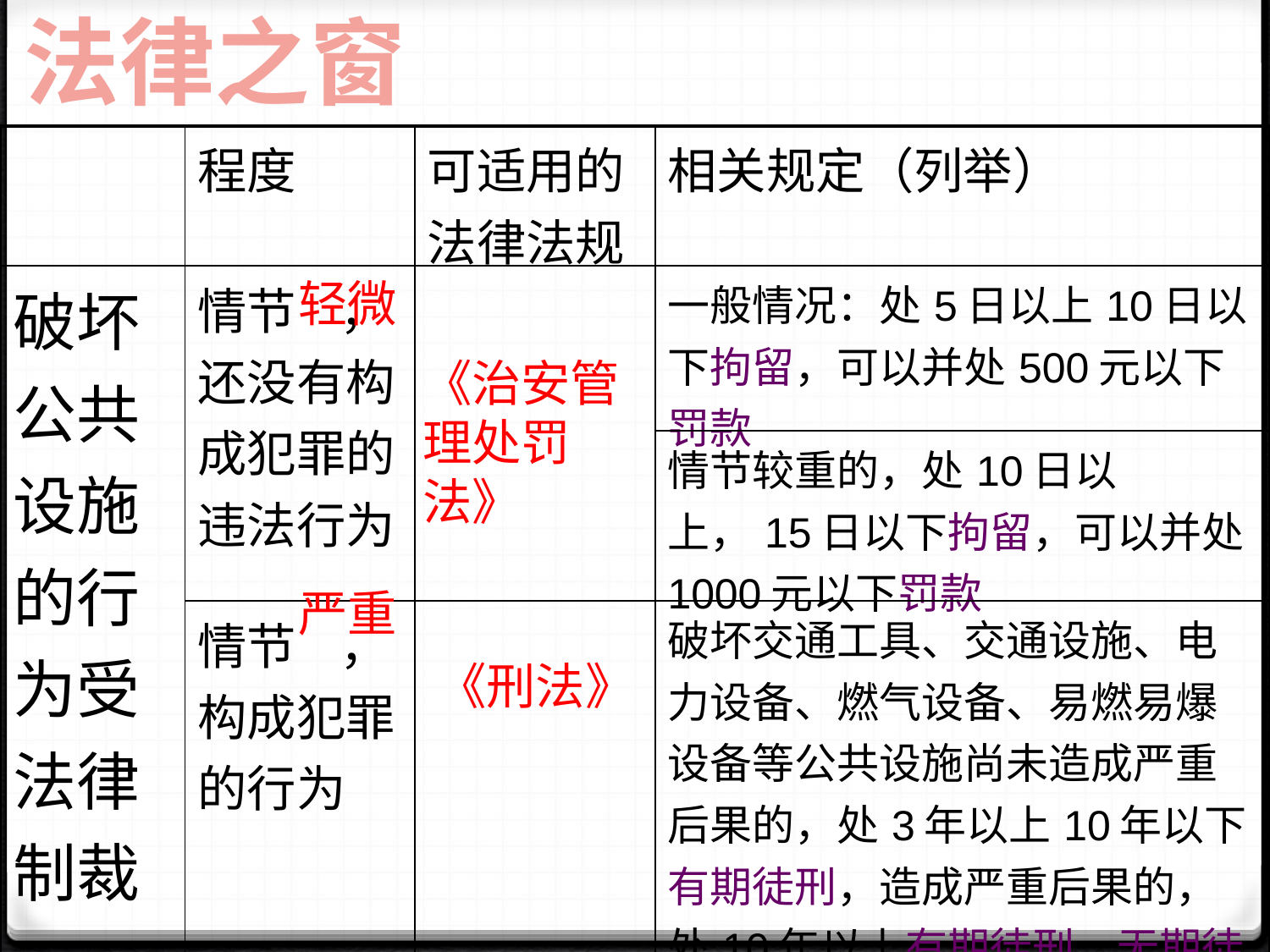

法律之窗
|  | 程度 | 可适用的法律法规 | 相关规定（列举） |
| --- | --- | --- | --- |
| 破坏公共设施的行为受法律制裁 | 情节 ，还没有构成犯罪的违法行为 |  | 一般情况：处5日以上10日以下拘留，可以并处500元以下罚款 |
|  |  |  | 情节较重的，处10日以上，15日以下拘留，可以并处1000元以下罚款 |
|  | 情节 ，构成犯罪的行为 |  | 破坏交通工具、交通设施、电力设备、燃气设备、易燃易爆设备等公共设施尚未造成严重后果的，处3年以上10年以下有期徒刑，造成严重后果的，处10年以上有期徒刑、无期徒刑或死刑。 |
轻微
《治安管理处罚法》
严重
《刑法》